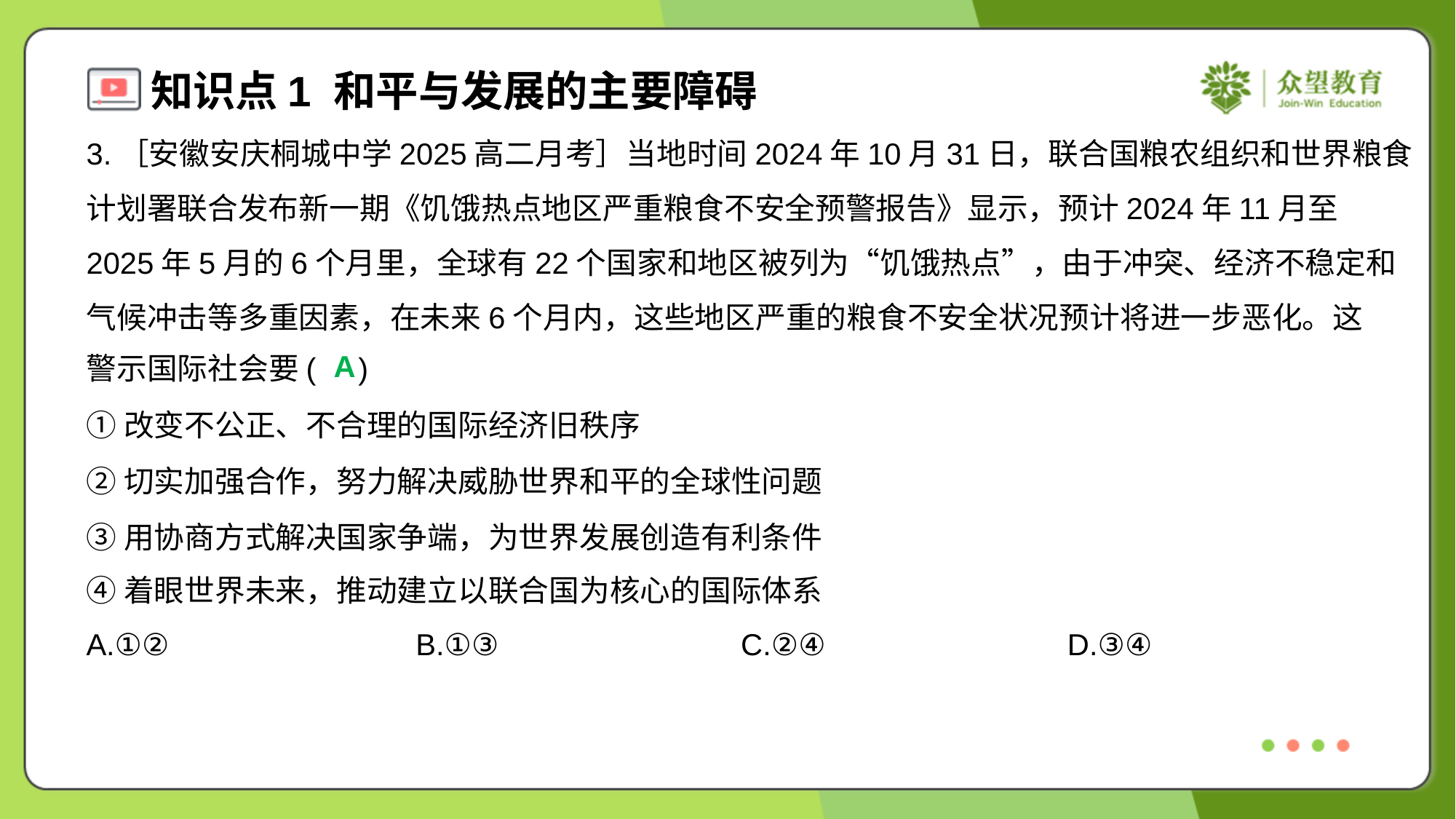

3.［安徽安庆桐城中学2025高二月考］当地时间2024年10月31日，联合国粮农组织和世界粮食
计划署联合发布新一期《饥饿热点地区严重粮食不安全预警报告》显示，预计2024年11月至
2025年5月的6个月里，全球有22个国家和地区被列为“饥饿热点”，由于冲突、经济不稳定和
气候冲击等多重因素，在未来6个月内，这些地区严重的粮食不安全状况预计将进一步恶化。这
警示国际社会要(     )
A
①改变不公正、不合理的国际经济旧秩序
②切实加强合作，努力解决威胁世界和平的全球性问题
③用协商方式解决国家争端，为世界发展创造有利条件
④着眼世界未来，推动建立以联合国为核心的国际体系
A.①②	B.①③	C.②④	D.③④